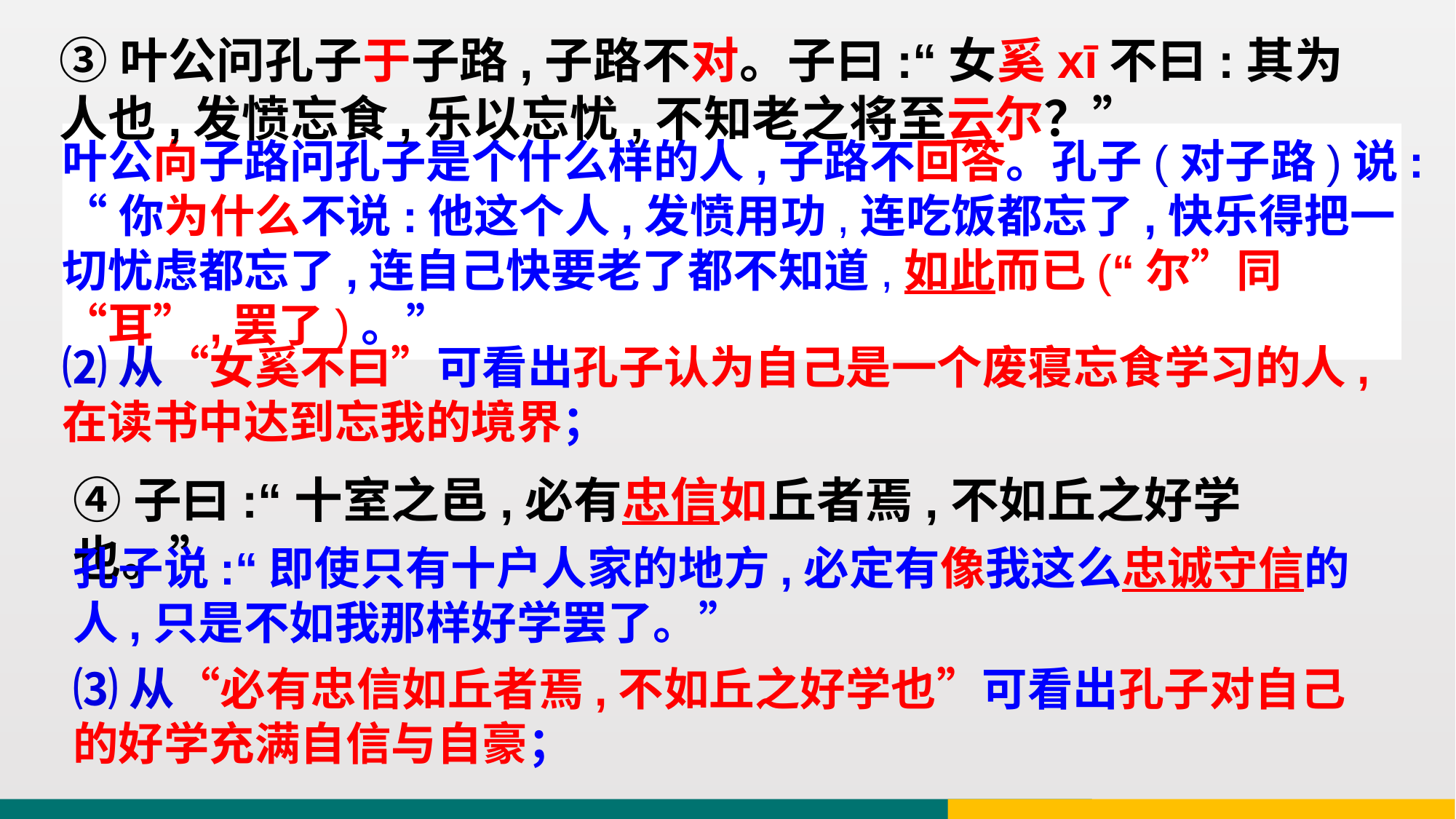

③叶公问孔子于子路,子路不对。子曰:“女奚xī不曰:其为人也,发愤忘食,乐以忘忧,不知老之将至云尔？”
叶公向子路问孔子是个什么样的人,子路不回答。孔子(对子路)说:
“你为什么不说:他这个人,发愤用功,连吃饭都忘了,快乐得把一切忧虑都忘了,连自己快要老了都不知道,如此而已(“尔”同“耳”,罢了)。”
⑵从“女奚不曰”可看出孔子认为自己是一个废寝忘食学习的人,在读书中达到忘我的境界；
④子曰:“十室之邑,必有忠信如丘者焉,不如丘之好学也。”
孔子说:“即使只有十户人家的地方,必定有像我这么忠诚守信的人,只是不如我那样好学罢了。”
⑶从“必有忠信如丘者焉,不如丘之好学也”可看出孔子对自己的好学充满自信与自豪；